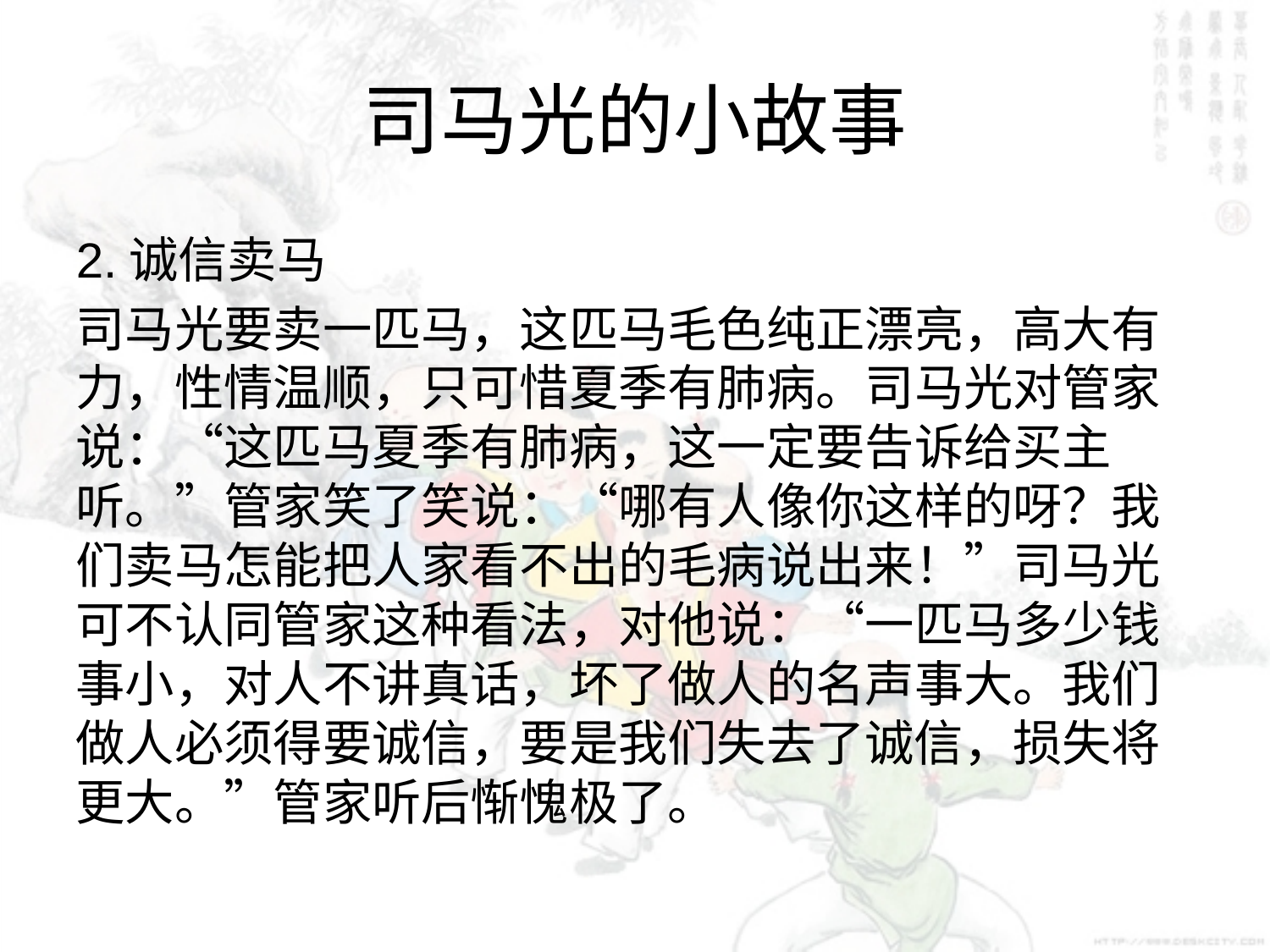

# 司马光的小故事
2.诚信卖马
司马光要卖一匹马，这匹马毛色纯正漂亮，高大有力，性情温顺，只可惜夏季有肺病。司马光对管家说：“这匹马夏季有肺病，这一定要告诉给买主听。”管家笑了笑说：“哪有人像你这样的呀？我们卖马怎能把人家看不出的毛病说出来！”司马光可不认同管家这种看法，对他说：“一匹马多少钱事小，对人不讲真话，坏了做人的名声事大。我们做人必须得要诚信，要是我们失去了诚信，损失将更大。”管家听后惭愧极了。